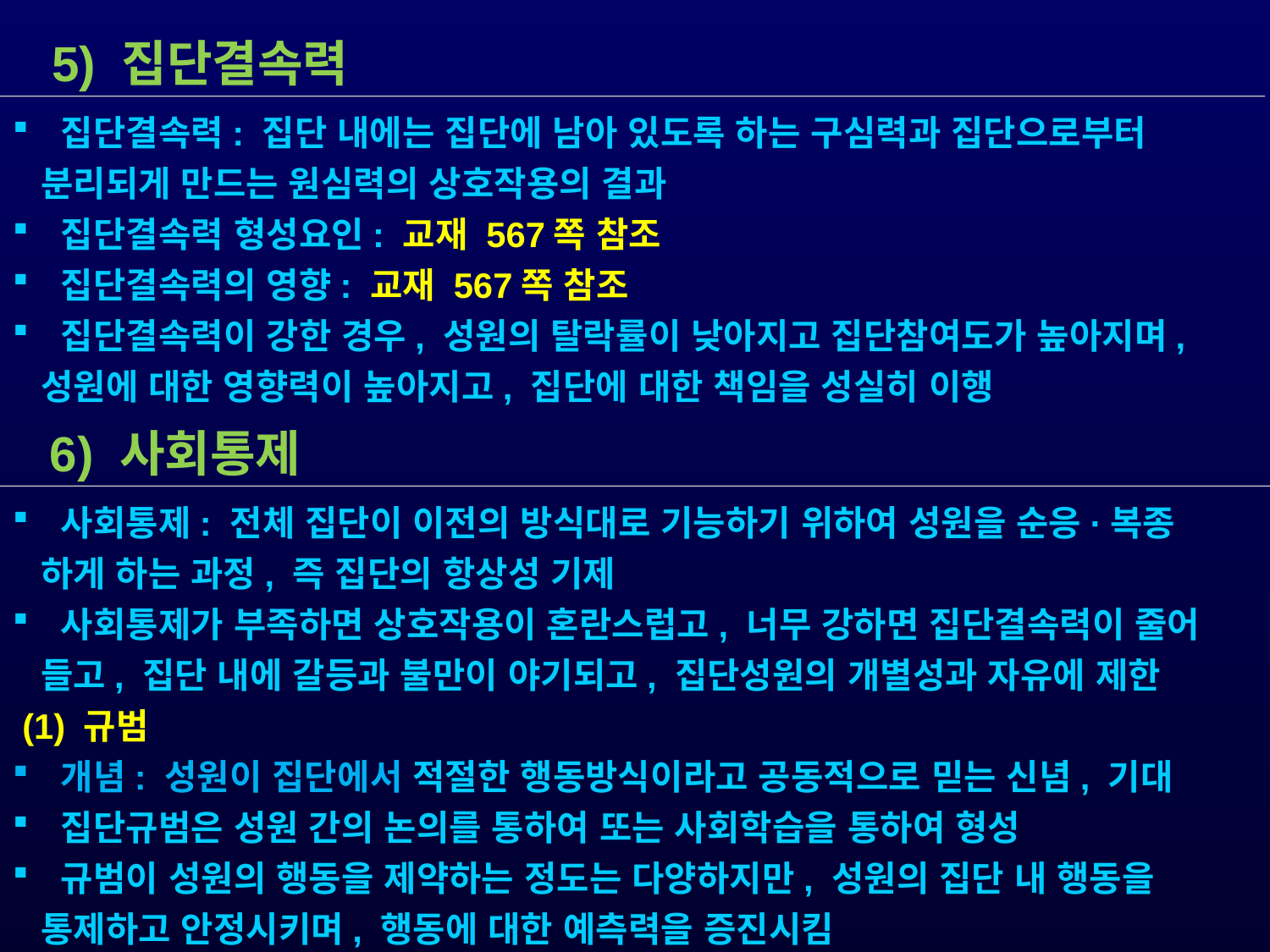

5) 집단결속력
 집단결속력: 집단 내에는 집단에 남아 있도록 하는 구심력과 집단으로부터
  분리되게 만드는 원심력의 상호작용의 결과
 집단결속력 형성요인: 교재 567쪽 참조
 집단결속력의 영향: 교재 567쪽 참조
 집단결속력이 강한 경우, 성원의 탈락률이 낮아지고 집단참여도가 높아지며,
  성원에 대한 영향력이 높아지고, 집단에 대한 책임을 성실히 이행

  6) 사회통제
 사회통제: 전체 집단이 이전의 방식대로 기능하기 위하여 성원을 순응·복종
  하게 하는 과정, 즉 집단의 항상성 기제
 사회통제가 부족하면 상호작용이 혼란스럽고, 너무 강하면 집단결속력이 줄어
  들고, 집단 내에 갈등과 불만이 야기되고, 집단성원의 개별성과 자유에 제한
 (1) 규범
 개념: 성원이 집단에서 적절한 행동방식이라고 공동적으로 믿는 신념, 기대
 집단규범은 성원 간의 논의를 통하여 또는 사회학습을 통하여 형성
 규범이 성원의 행동을 제약하는 정도는 다양하지만, 성원의 집단 내 행동을
  통제하고 안정시키며, 행동에 대한 예측력을 증진시킴